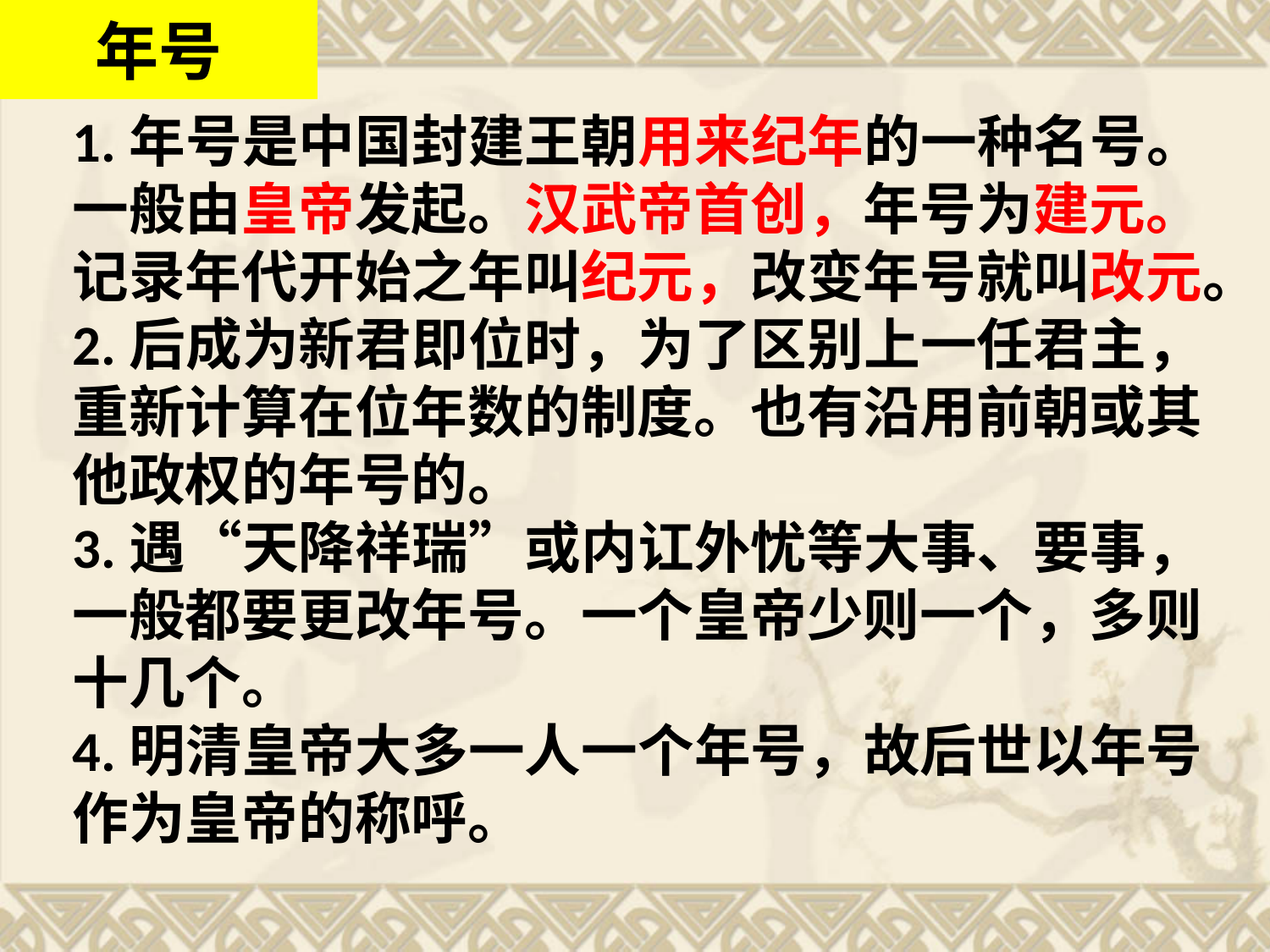

年号
1.年号是中国封建王朝用来纪年的一种名号。一般由皇帝发起。汉武帝首创，年号为建元。记录年代开始之年叫纪元，改变年号就叫改元。
2.后成为新君即位时，为了区别上一任君主，重新计算在位年数的制度。也有沿用前朝或其他政权的年号的。
3.遇“天降祥瑞”或内讧外忧等大事、要事，一般都要更改年号。一个皇帝少则一个，多则十几个。
4.明清皇帝大多一人一个年号，故后世以年号作为皇帝的称呼。